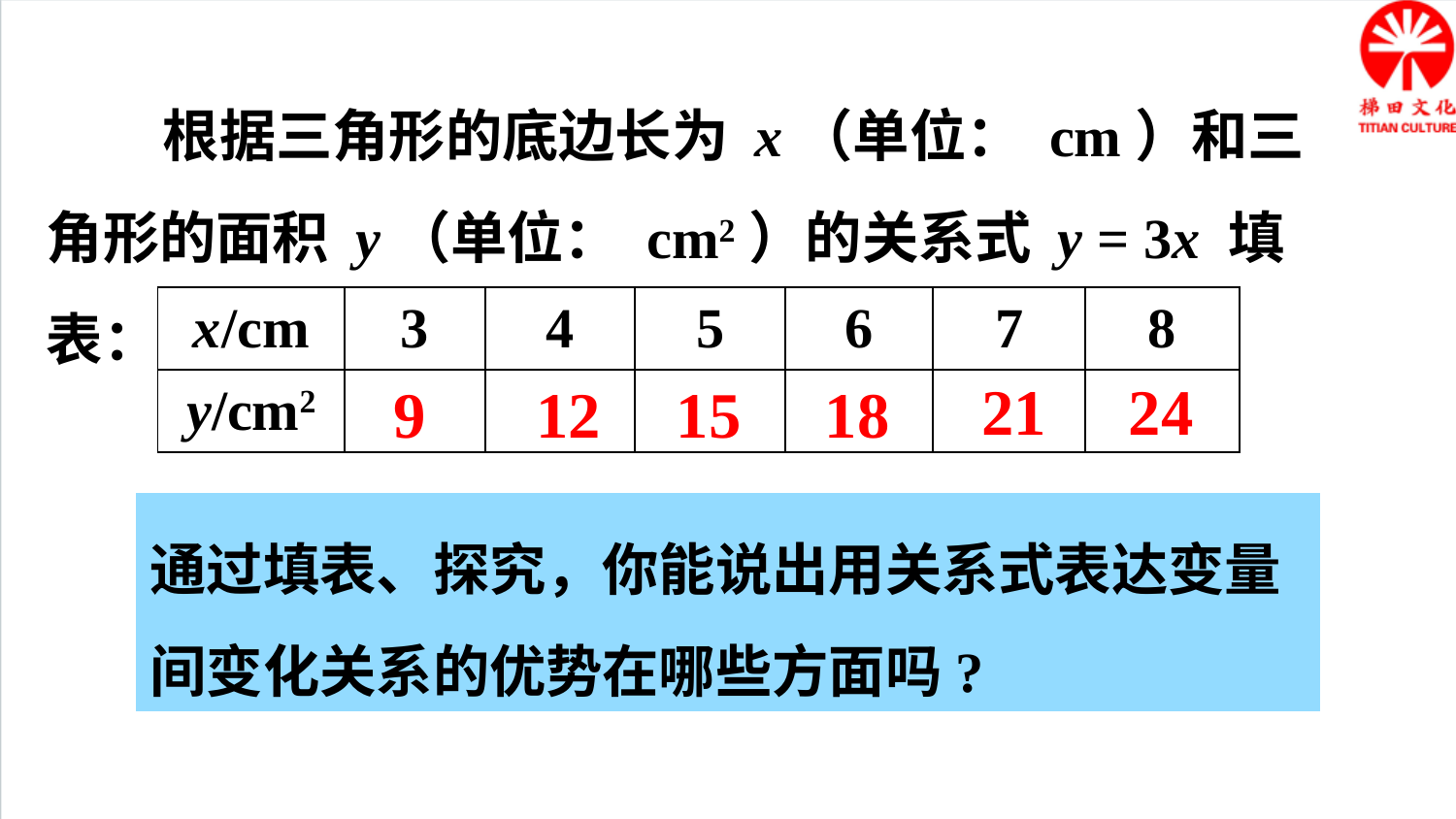

根据三角形的底边长为 x（单位： cm）和三角形的面积 y（单位： cm2）的关系式 y = 3x 填表：
| x/cm | 3 | 4 | 5 | 6 | 7 | 8 |
| --- | --- | --- | --- | --- | --- | --- |
| y/cm2 |  |  |  |  |  |  |
 24
 21
 9
 12
15
 18
通过填表、探究，你能说出用关系式表达变量间变化关系的优势在哪些方面吗?